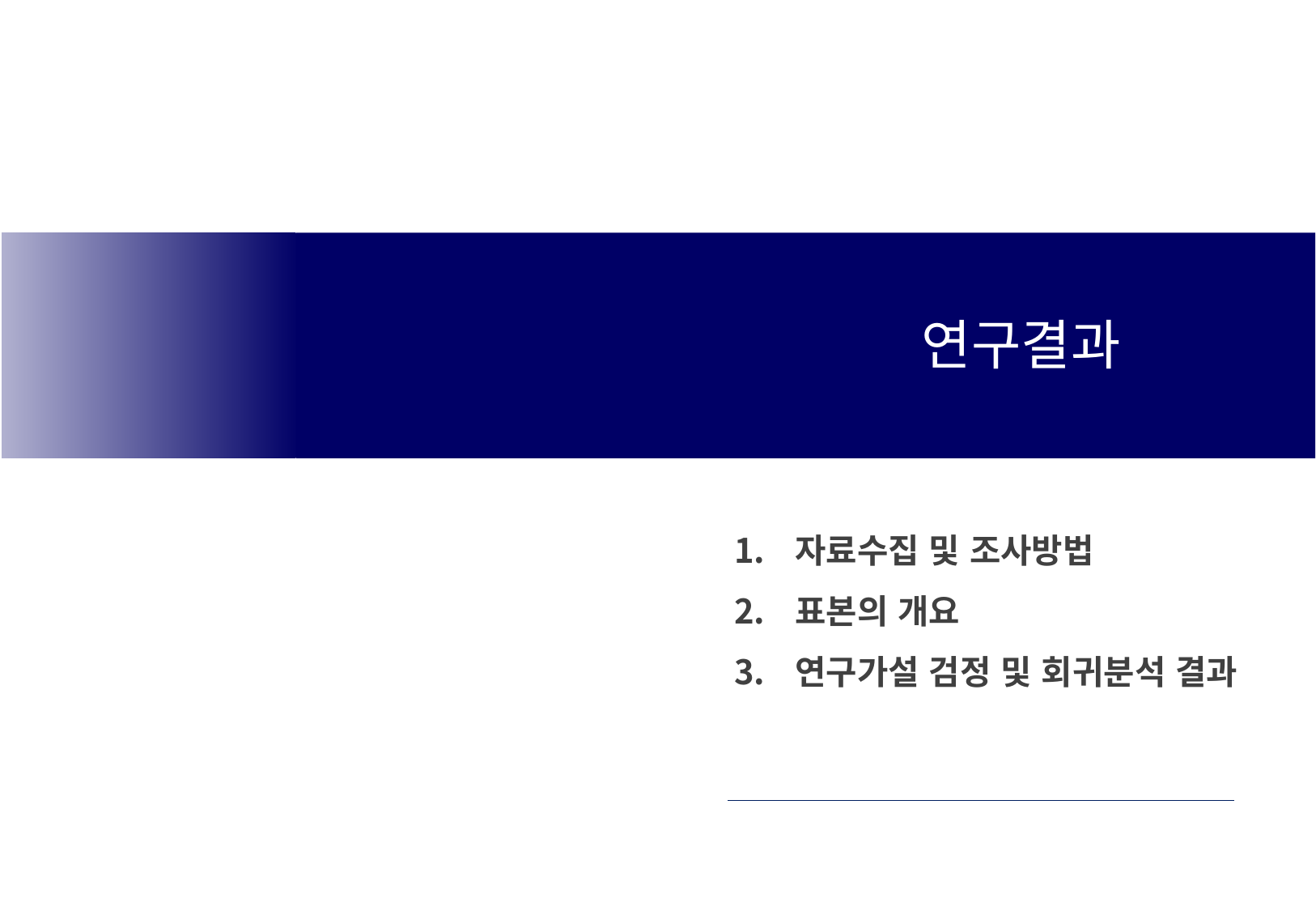

연구결과
자료수집 및 조사방법
표본의 개요
연구가설 검정 및 회귀분석 결과